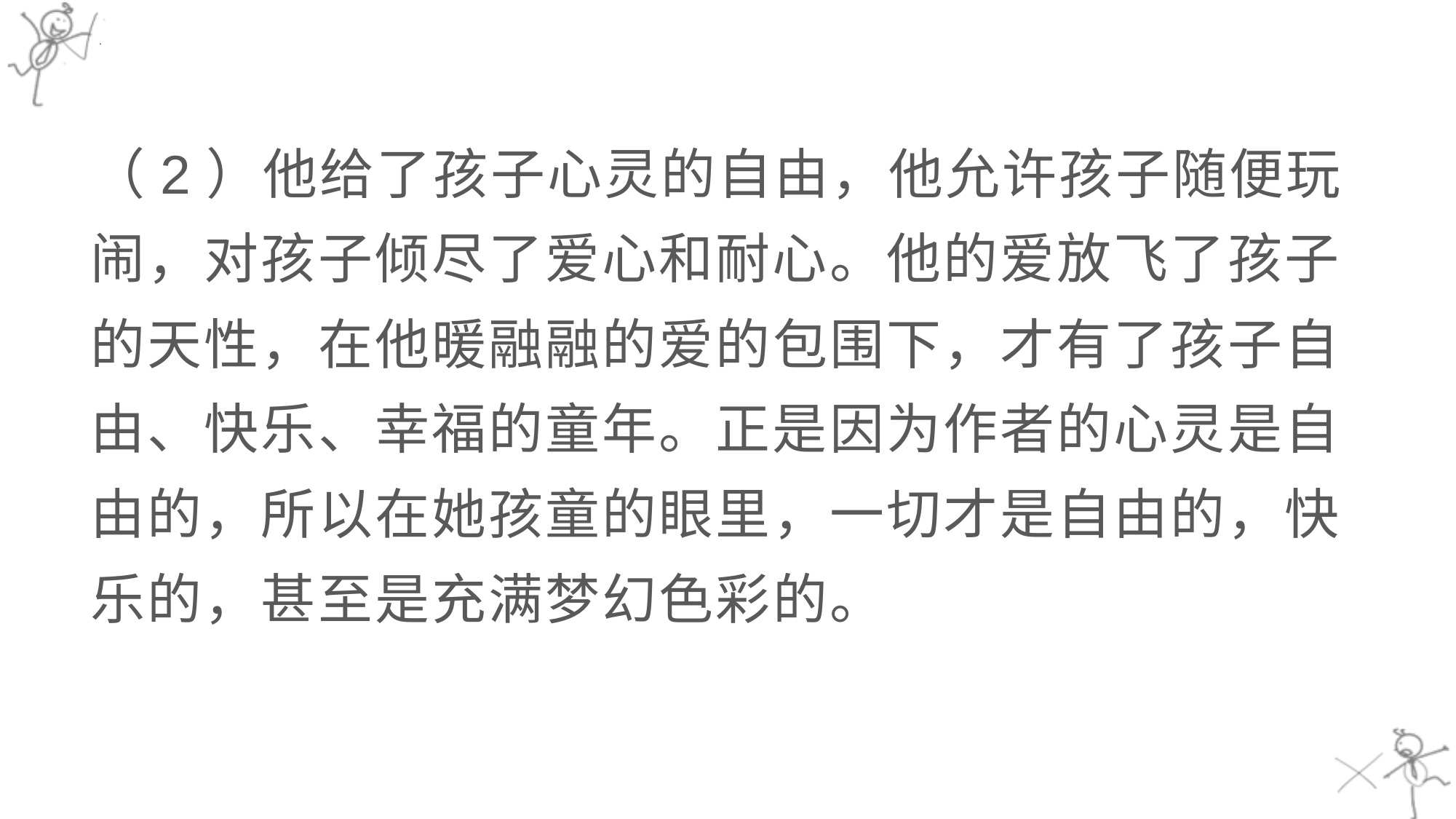

（2）他给了孩子心灵的自由，他允许孩子随便玩闹，对孩子倾尽了爱心和耐心。他的爱放飞了孩子的天性，在他暖融融的爱的包围下，才有了孩子自由、快乐、幸福的童年。正是因为作者的心灵是自由的，所以在她孩童的眼里，一切才是自由的，快乐的，甚至是充满梦幻色彩的。